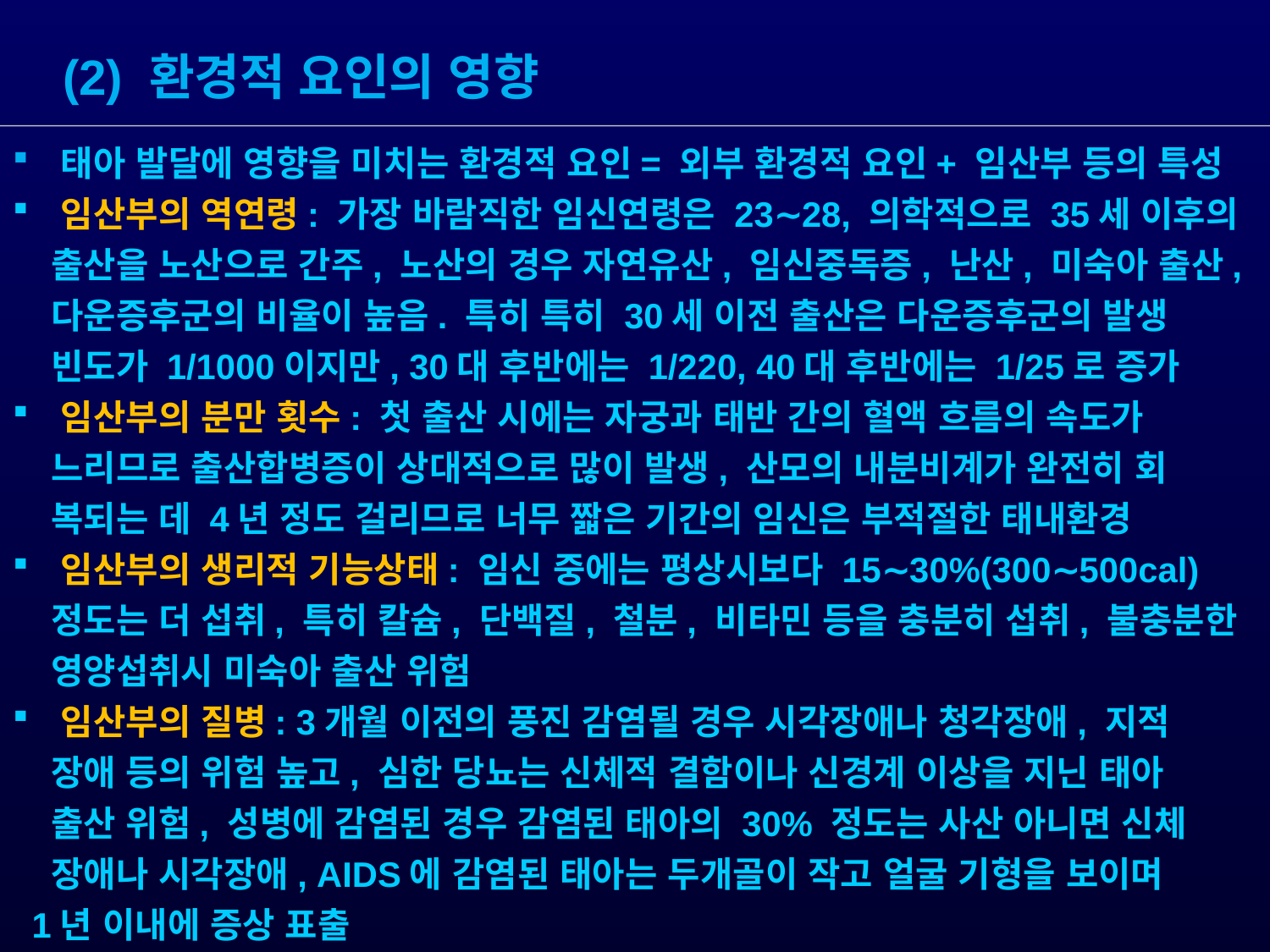

(2) 환경적 요인의 영향

 태아 발달에 영향을 미치는 환경적 요인= 외부 환경적 요인+ 임산부 등의 특성
 임산부의 역연령: 가장 바람직한 임신연령은 23∼28, 의학적으로 35세 이후의
   출산을 노산으로 간주, 노산의 경우 자연유산, 임신중독증, 난산, 미숙아 출산,
   다운증후군의 비율이 높음. 특히 특히 30세 이전 출산은 다운증후군의 발생
   빈도가 1/1000이지만, 30대 후반에는 1/220, 40대 후반에는 1/25로 증가
 임산부의 분만 횟수: 첫 출산 시에는 자궁과 태반 간의 혈액 흐름의 속도가
   느리므로 출산합병증이 상대적으로 많이 발생, 산모의 내분비계가 완전히 회
   복되는 데 4년 정도 걸리므로 너무 짧은 기간의 임신은 부적절한 태내환경
 임산부의 생리적 기능상태: 임신 중에는 평상시보다 15∼30%(300∼500cal)
   정도는 더 섭취, 특히 칼슘, 단백질, 철분, 비타민 등을 충분히 섭취, 불충분한
   영양섭취시 미숙아 출산 위험
 임산부의 질병: 3개월 이전의 풍진 감염될 경우 시각장애나 청각장애, 지적
   장애 등의 위험 높고, 심한 당뇨는 신체적 결함이나 신경계 이상을 지닌 태아
   출산 위험, 성병에 감염된 경우 감염된 태아의 30% 정도는 사산 아니면 신체
   장애나 시각장애, AIDS에 감염된 태아는 두개골이 작고 얼굴 기형을 보이며
  1년 이내에 증상 표출